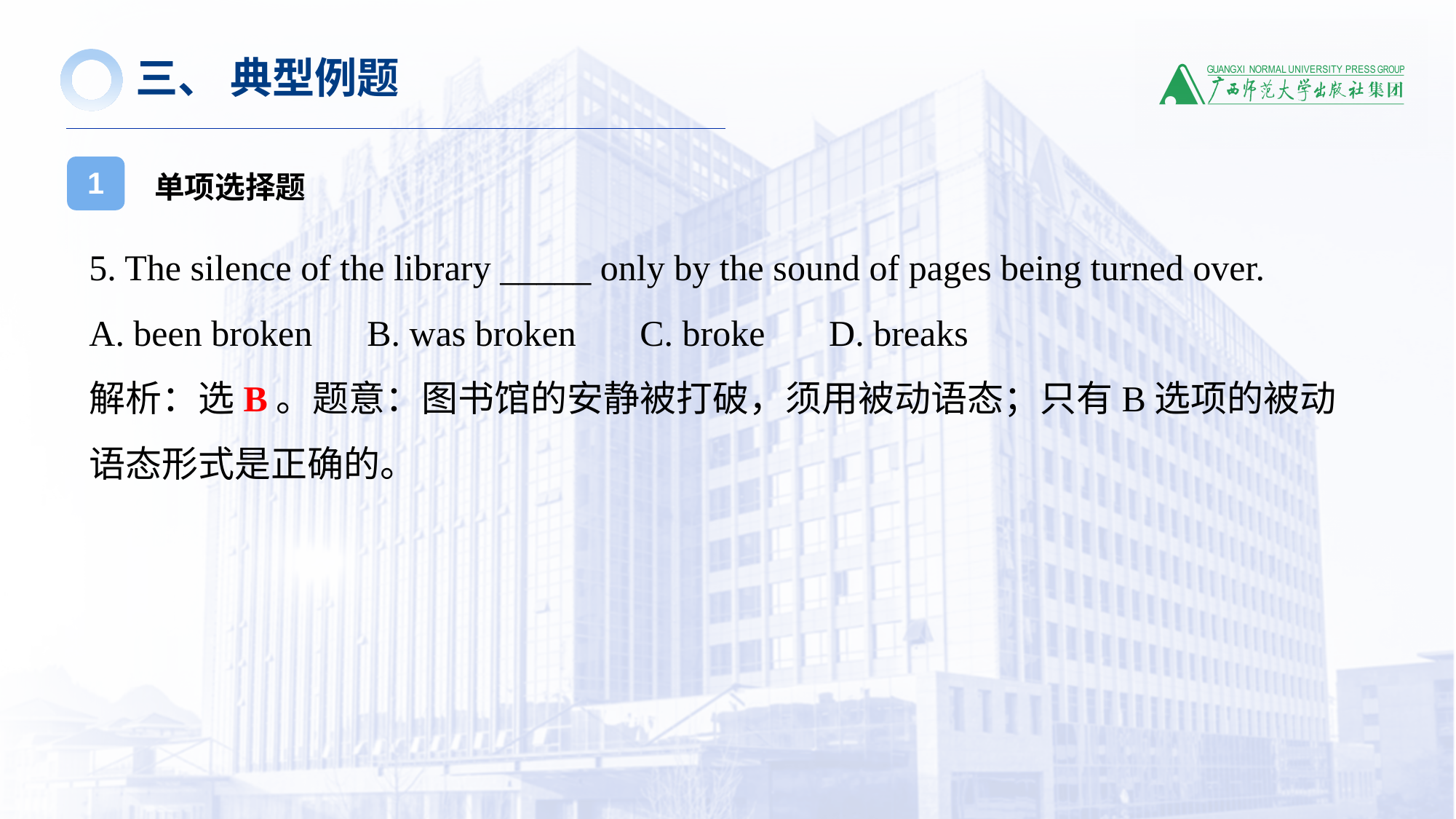

三、 典型例题

单项选择题
1

5. The silence of the library _____ only by the sound of pages being turned over.
A. been broken      B. was broken       C. broke       D. breaks
解析：选B。题意：图书馆的安静被打破，须用被动语态；只有B选项的被动语态形式是正确的。